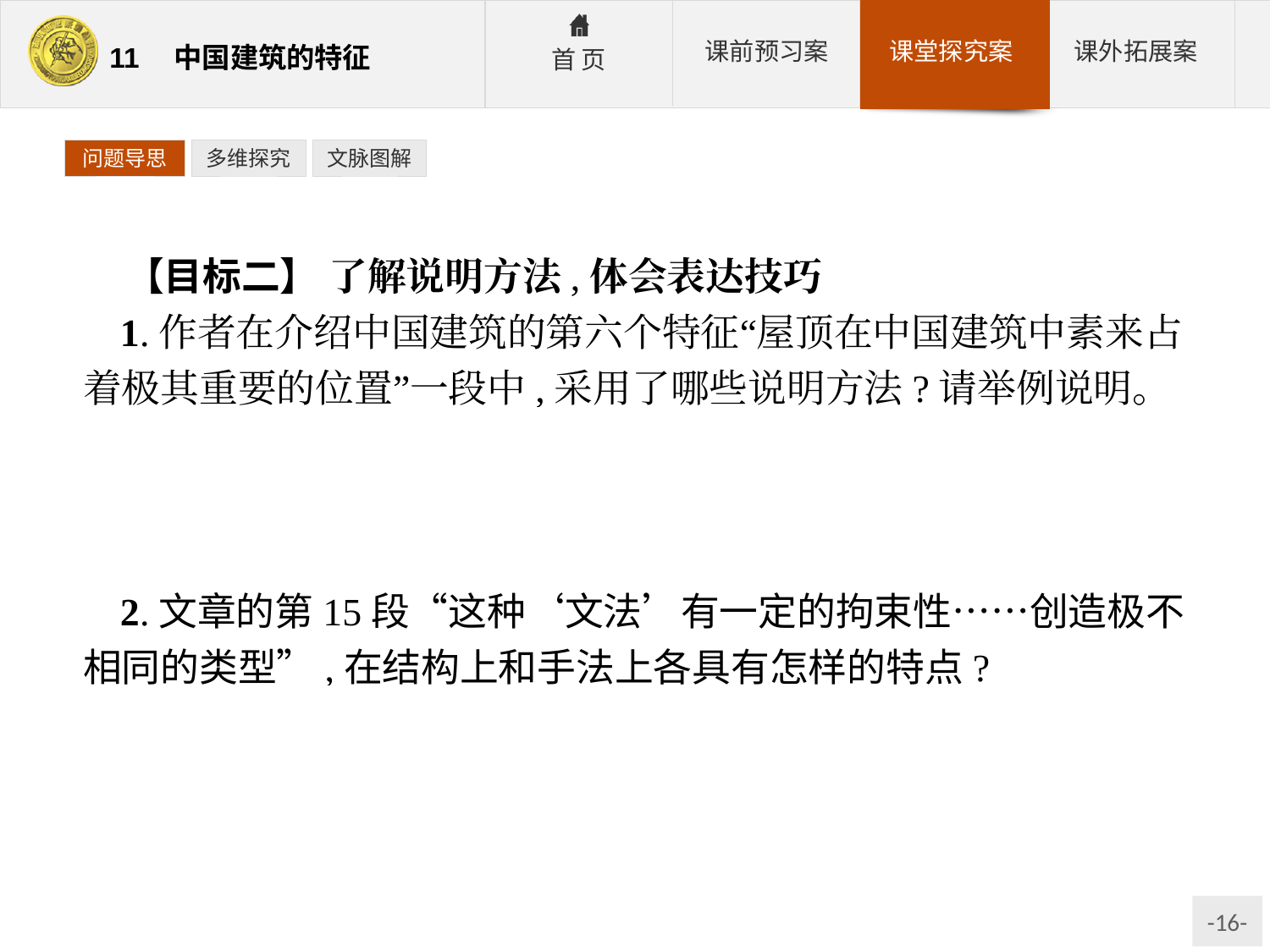

问题导思
多维探究
文脉图解
【目标二】 了解说明方法,体会表达技巧
1.作者在介绍中国建筑的第六个特征“屋顶在中国建筑中素来占着极其重要的位置”一段中,采用了哪些说明方法?请举例说明。
参考答案:①比较说明,用“在其他体系建筑中,屋顶素来是不受重视的部分”突出中国建筑中屋顶的特征和重要性;②引用说明,引用《诗经》中的语句说明屋顶的建筑特征。
2.文章的第15段“这种‘文法’有一定的拘束性……创造极不相同的类型”,在结构上和手法上各具有怎样的特点?
参考答案:这段文字采用了“总—分—总”的结构形式,采用了打比方的说明方法。